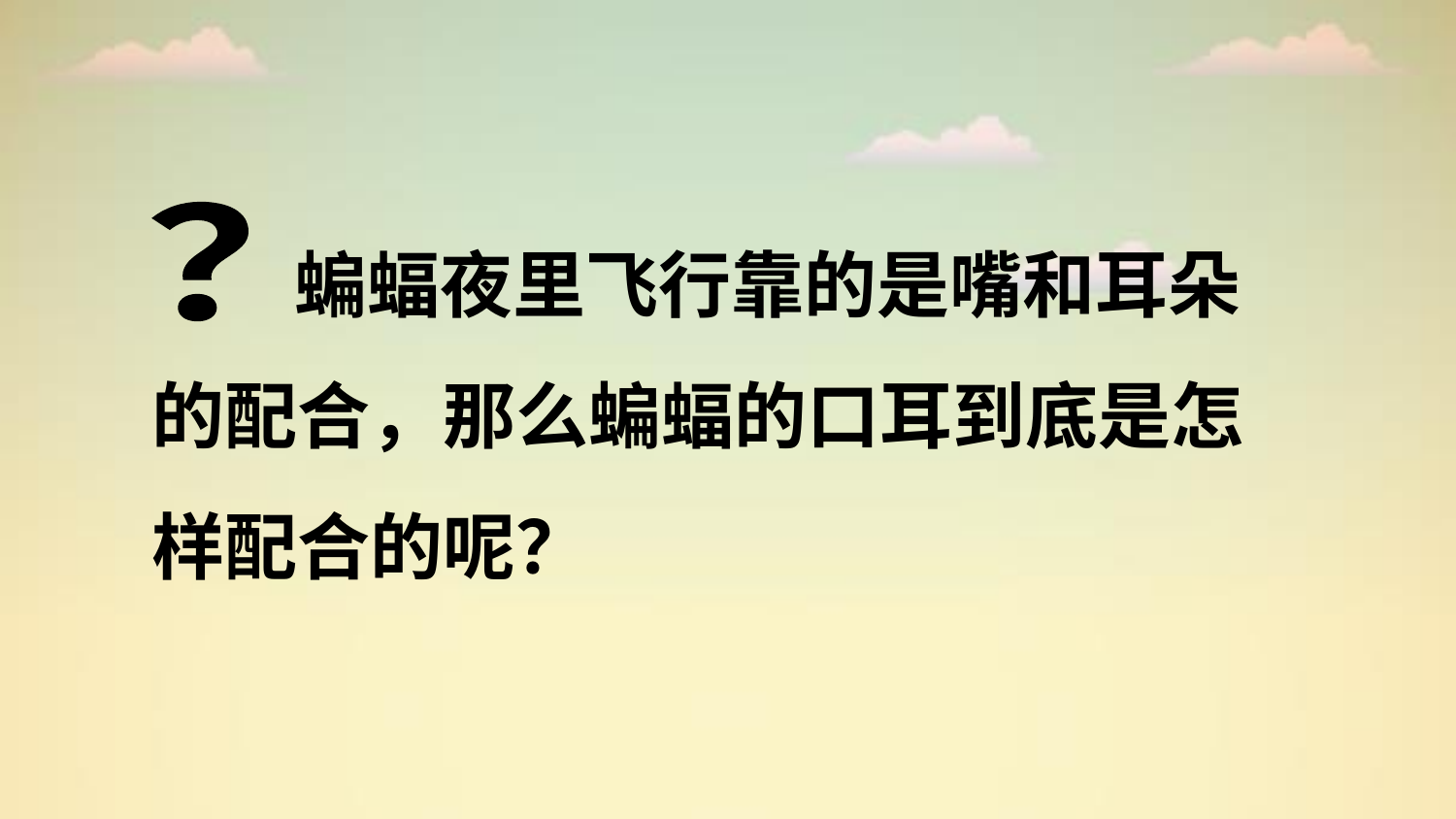

蝙蝠夜里飞行靠的是嘴和耳朵的配合，那么蝙蝠的口耳到底是怎样配合的呢？
？